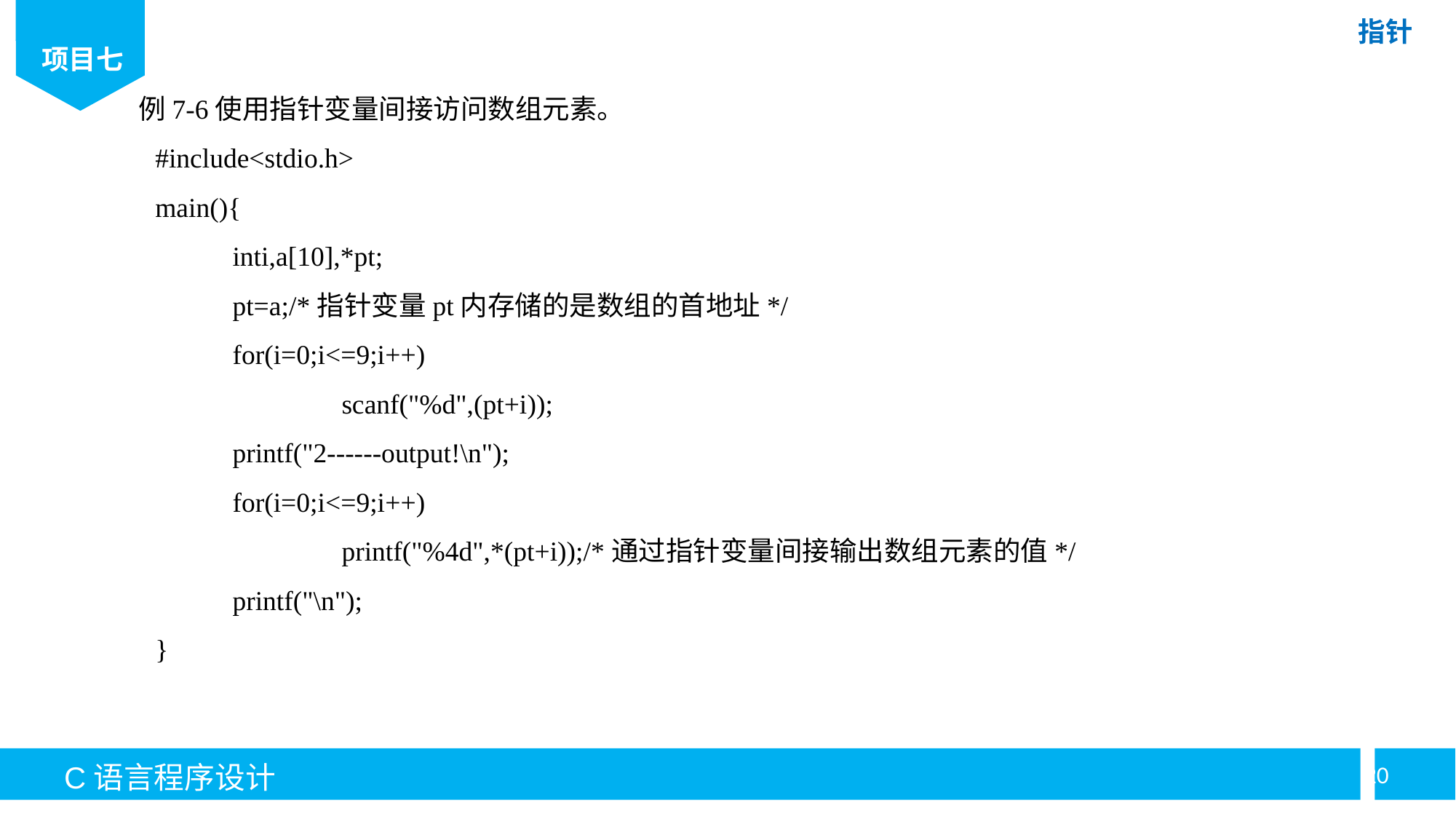

例7-6使用指针变量间接访问数组元素。
#include<stdio.h>
main(){
	inti,a[10],*pt;
	pt=a;/*指针变量pt内存储的是数组的首地址*/
	for(i=0;i<=9;i++)
		scanf("%d",(pt+i));
	printf("2------output!\n");
	for(i=0;i<=9;i++)
		printf("%4d",*(pt+i));/*通过指针变量间接输出数组元素的值*/
	printf("\n");
}